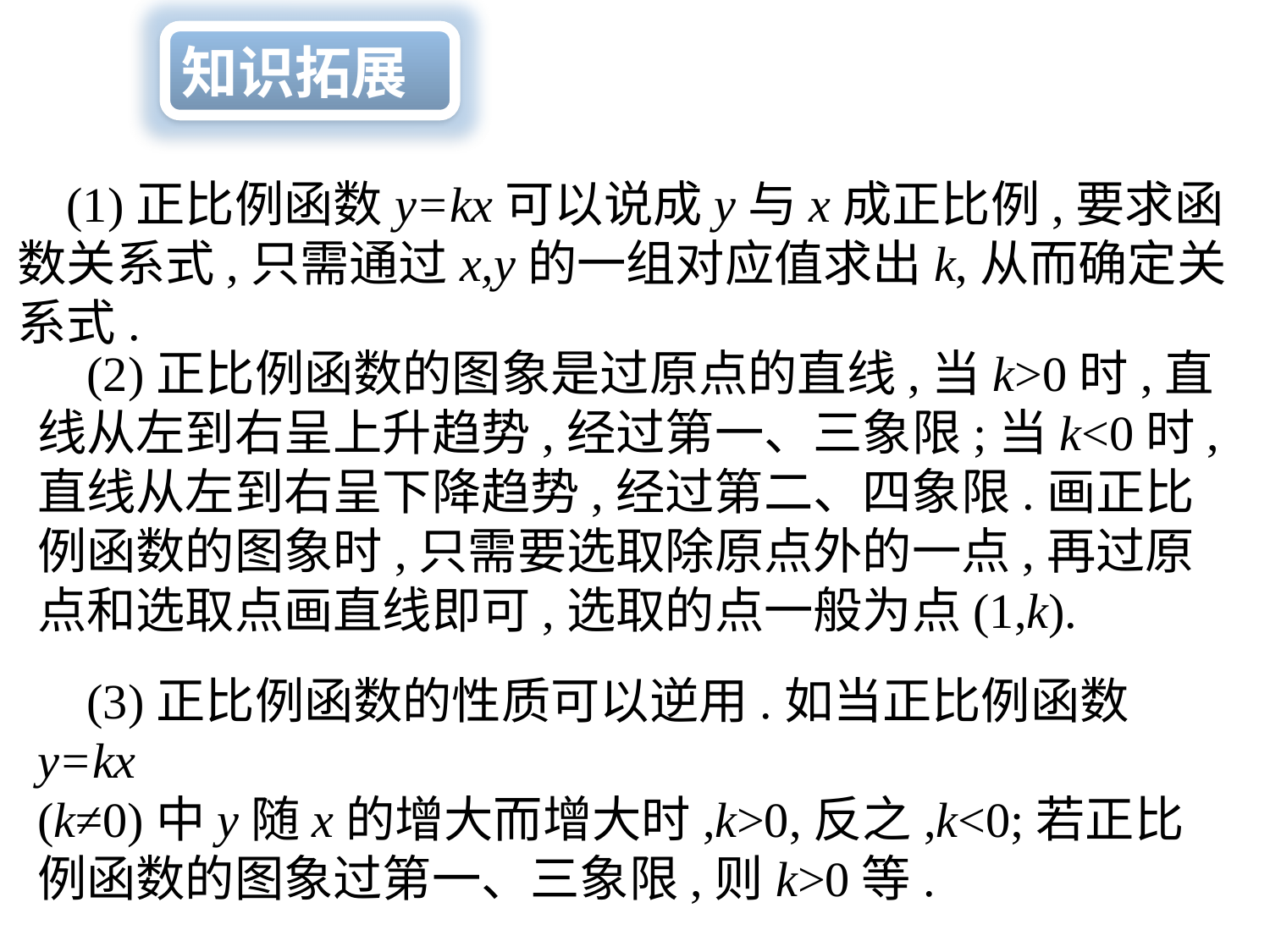

知识拓展
    (1)正比例函数y=kx可以说成y与x成正比例,要求函数关系式,只需通过x,y的一组对应值求出k,从而确定关系式.
    (2)正比例函数的图象是过原点的直线,当k>0时,直线从左到右呈上升趋势,经过第一、三象限;当k<0时,直线从左到右呈下降趋势,经过第二、四象限.画正比例函数的图象时,只需要选取除原点外的一点,再过原点和选取点画直线即可,选取的点一般为点(1,k).
    (3)正比例函数的性质可以逆用.如当正比例函数y=kx
(k≠0)中y随x的增大而增大时,k>0,反之,k<0;若正比例函数的图象过第一、三象限,则k>0等.